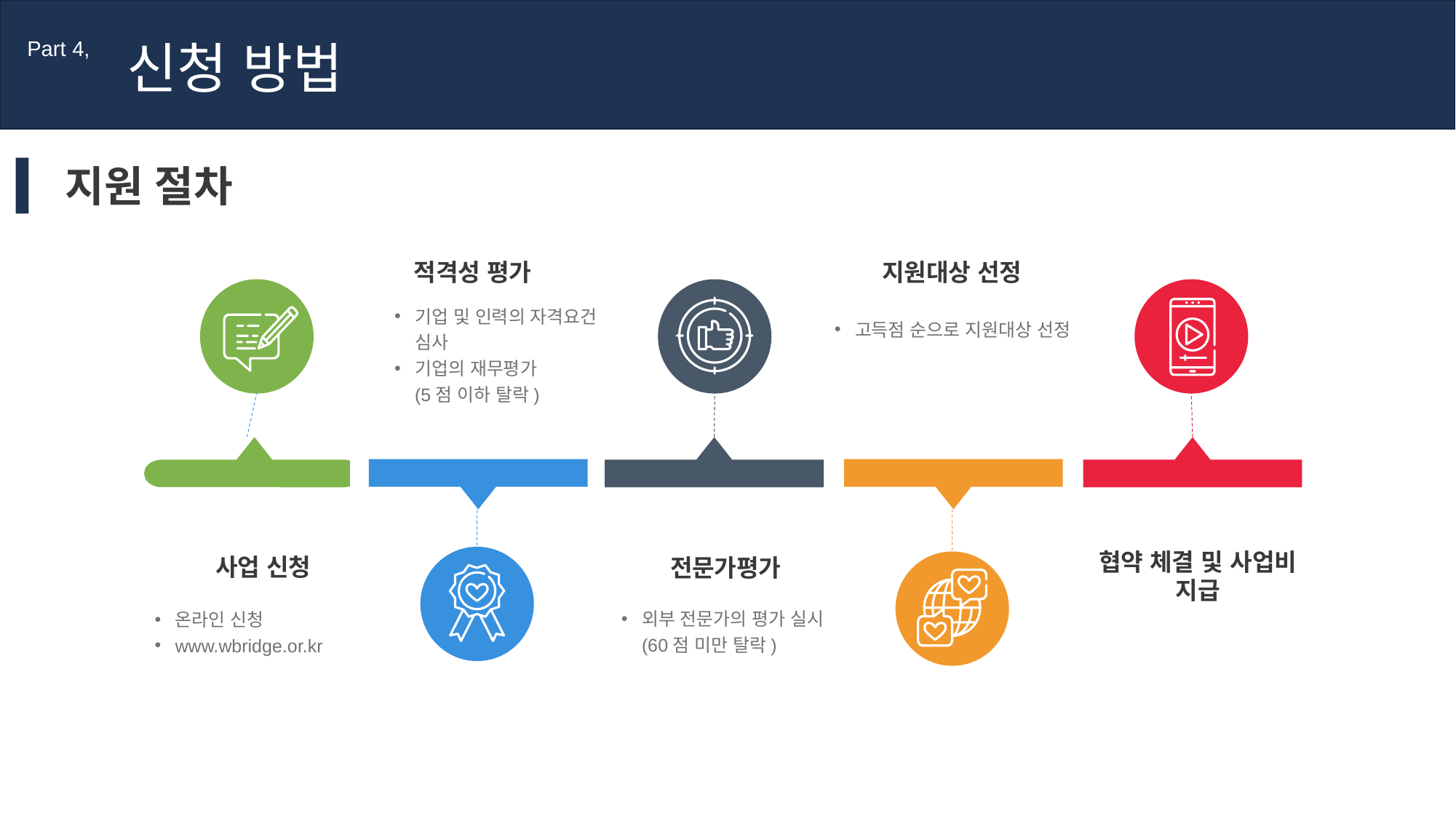

신청 방법
Part 4,
지원 절차

지원대상 선정
적격성 평가

기업 및 인력의 자격요건 심사
기업의 재무평가
(5점 이하 탈락)

고득점 순으로 지원대상 선정

협약 체결 및 사업비 지급
사업 신청

전문가평가

외부 전문가의 평가 실시
(60점 미만 탈락)
온라인 신청
www.wbridge.or.kr